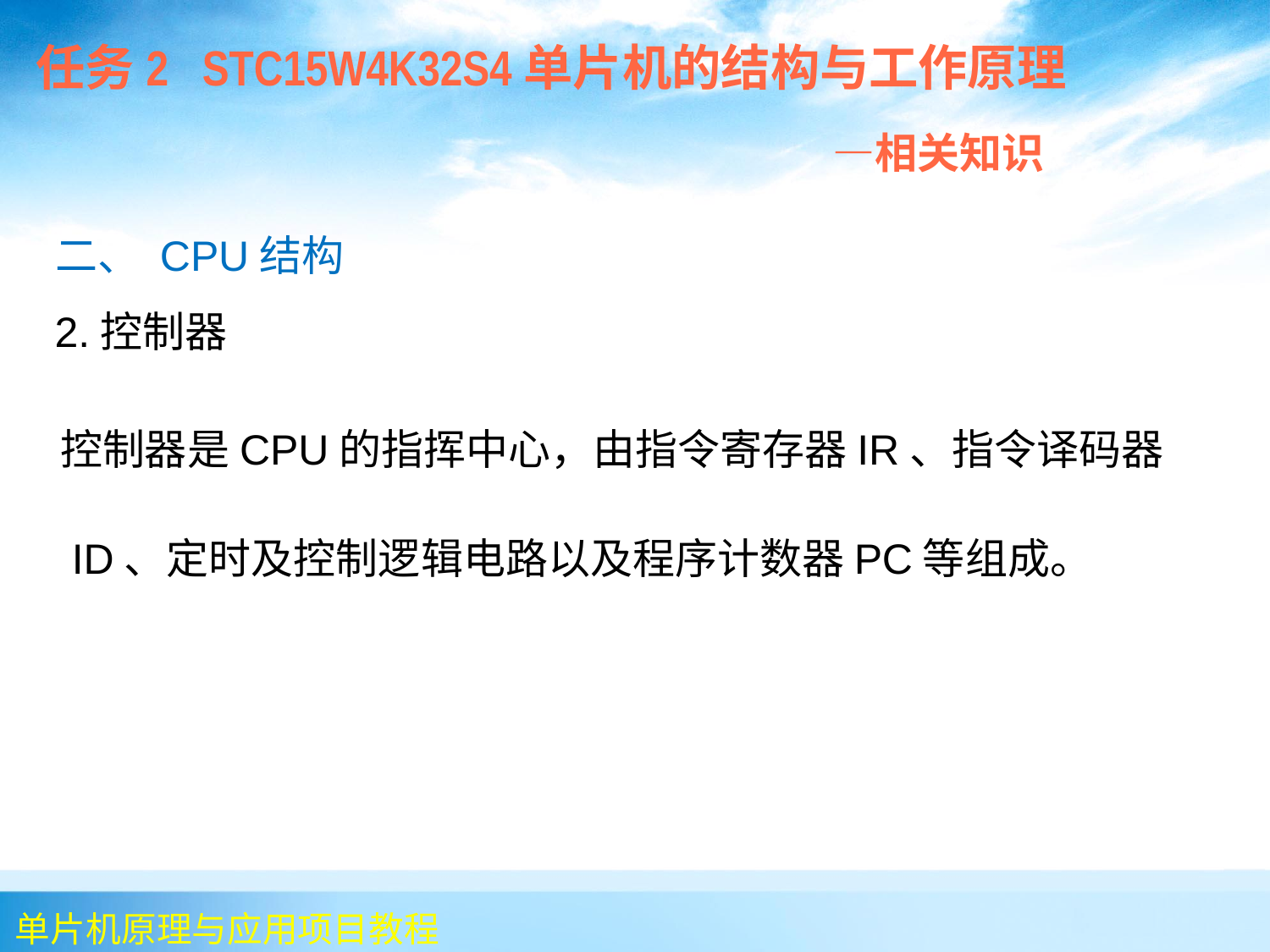

任务2   STC15W4K32S4单片机的结构与工作原理
                                                                       —相关知识
  二、 CPU结构
  2.控制器
  控制器是CPU的指挥中心，由指令寄存器IR、指令译码器ID、定时及控制逻辑电路以及程序计数器PC等组成。